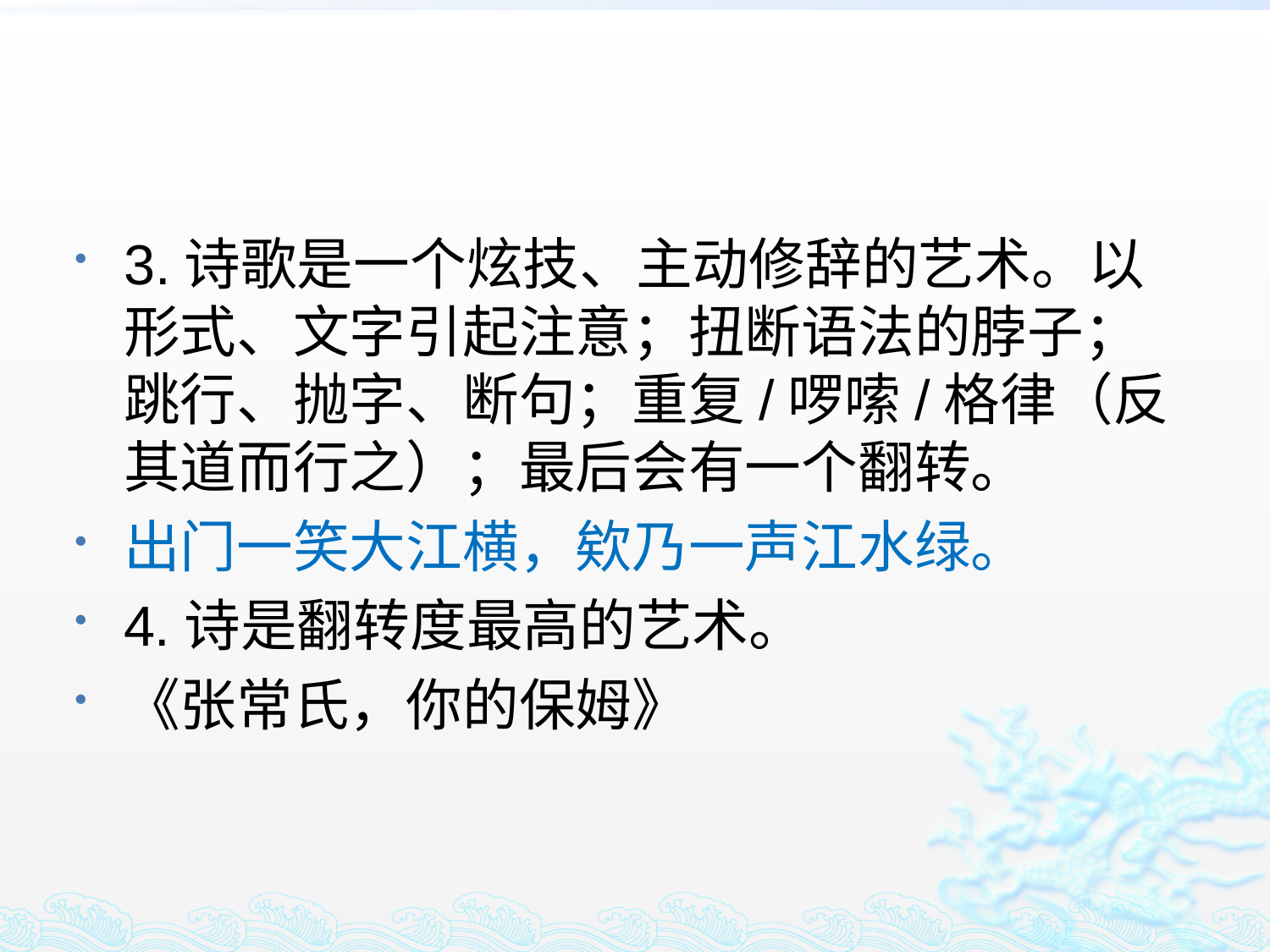

#
3.诗歌是一个炫技、主动修辞的艺术。以形式、文字引起注意；扭断语法的脖子；跳行、抛字、断句；重复/啰嗦/格律（反其道而行之）；最后会有一个翻转。
出门一笑大江横，欸乃一声江水绿。
4.诗是翻转度最高的艺术。
《张常氏，你的保姆》